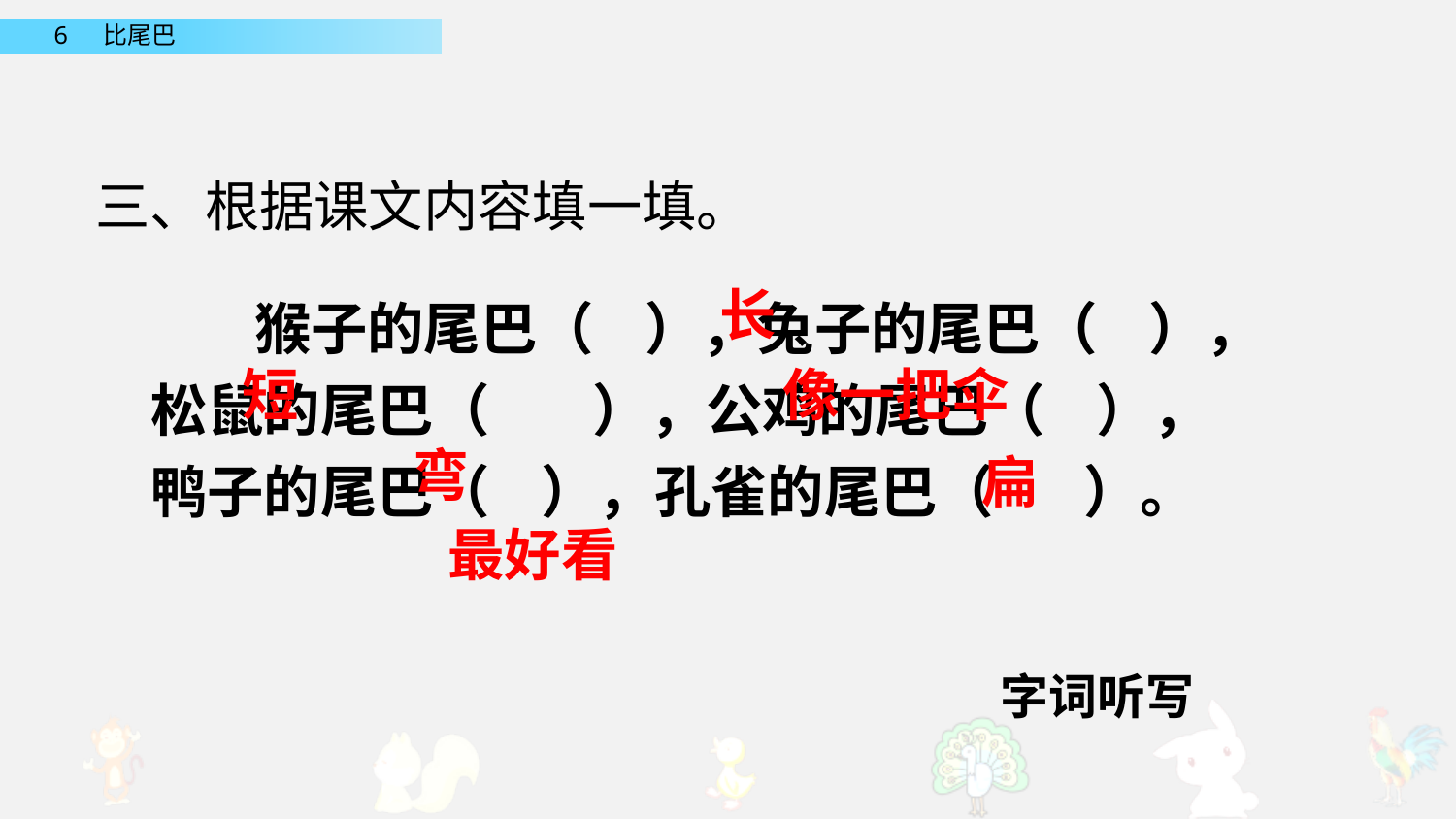

三、根据课文内容填一填。
       猴子的尾巴（    ），兔子的尾巴（    ），松鼠的尾巴（        ），公鸡的尾巴（    ），鸭子的尾巴（    ），孔雀的尾巴（       ）。
长
短
像一把伞
弯
扁
最好看
字词听写